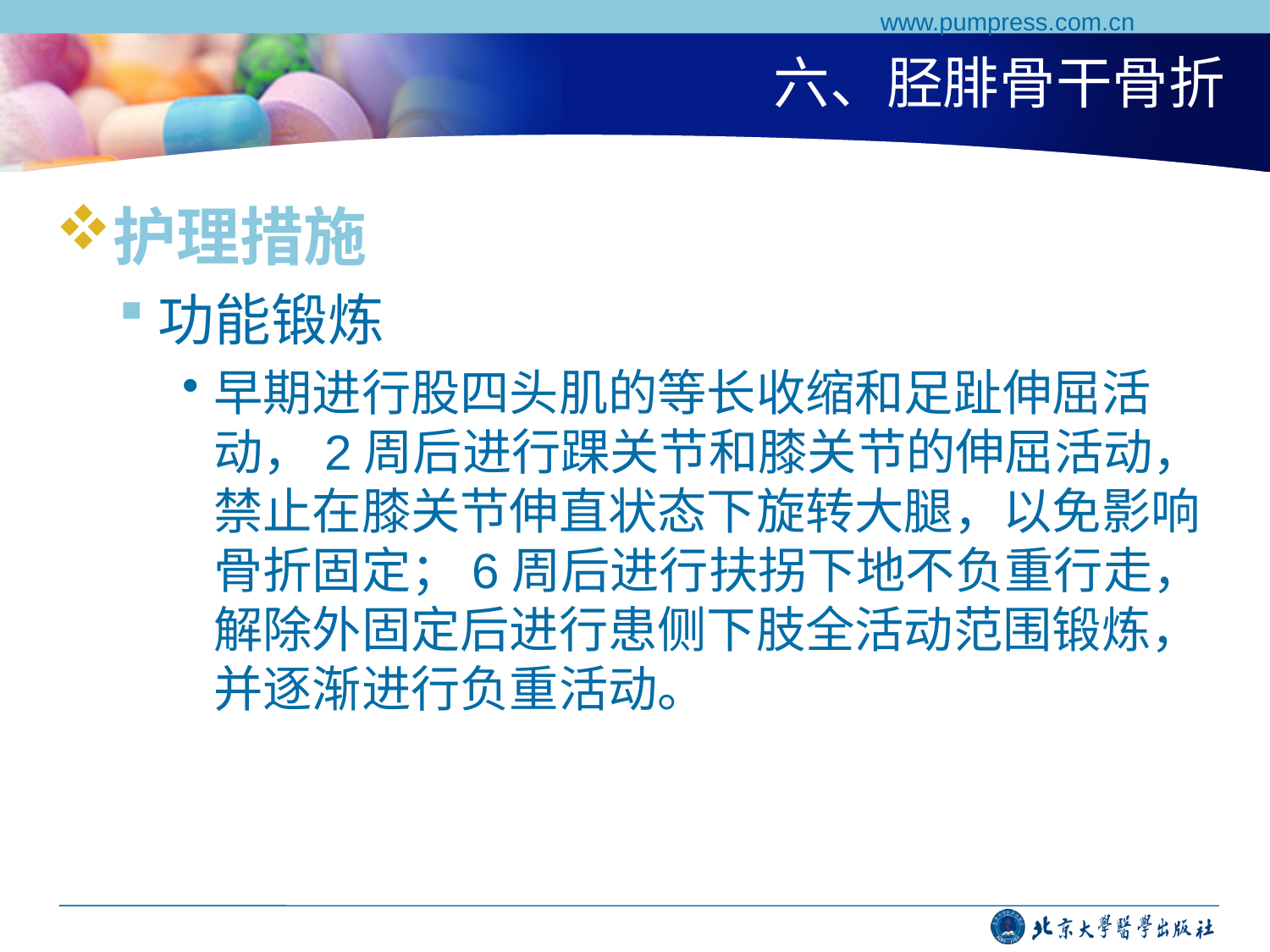

www.pumpress.com.cn
# 六、胫腓骨干骨折
护理措施
功能锻炼
早期进行股四头肌的等长收缩和足趾伸屈活动，2周后进行踝关节和膝关节的伸屈活动，禁止在膝关节伸直状态下旋转大腿，以免影响骨折固定；6周后进行扶拐下地不负重行走，解除外固定后进行患侧下肢全活动范围锻炼，并逐渐进行负重活动。